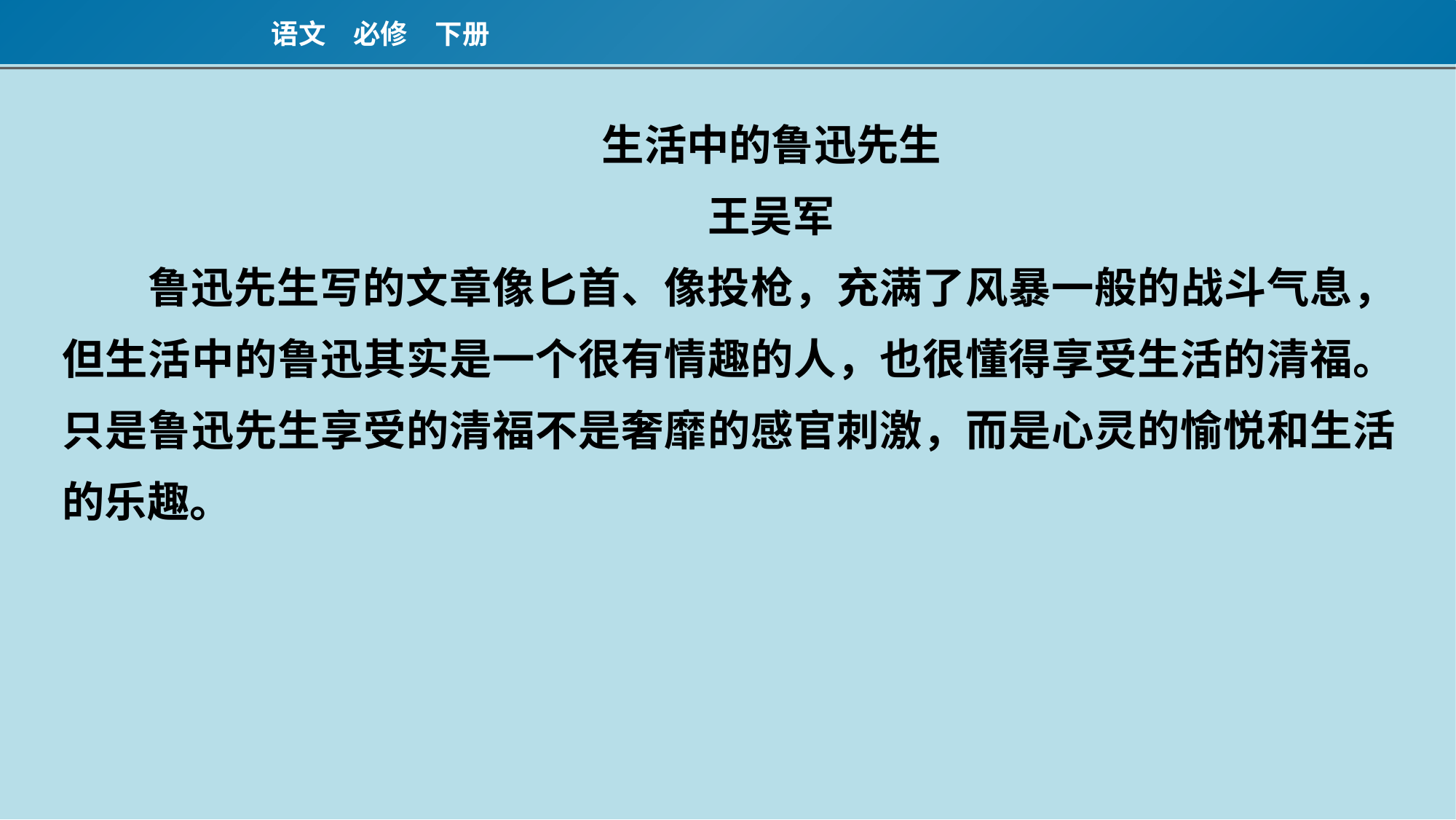

生活中的鲁迅先生
王吴军
鲁迅先生写的文章像匕首、像投枪，充满了风暴一般的战斗气息，但生活中的鲁迅其实是一个很有情趣的人，也很懂得享受生活的清福。只是鲁迅先生享受的清福不是奢靡的感官刺激，而是心灵的愉悦和生活的乐趣。